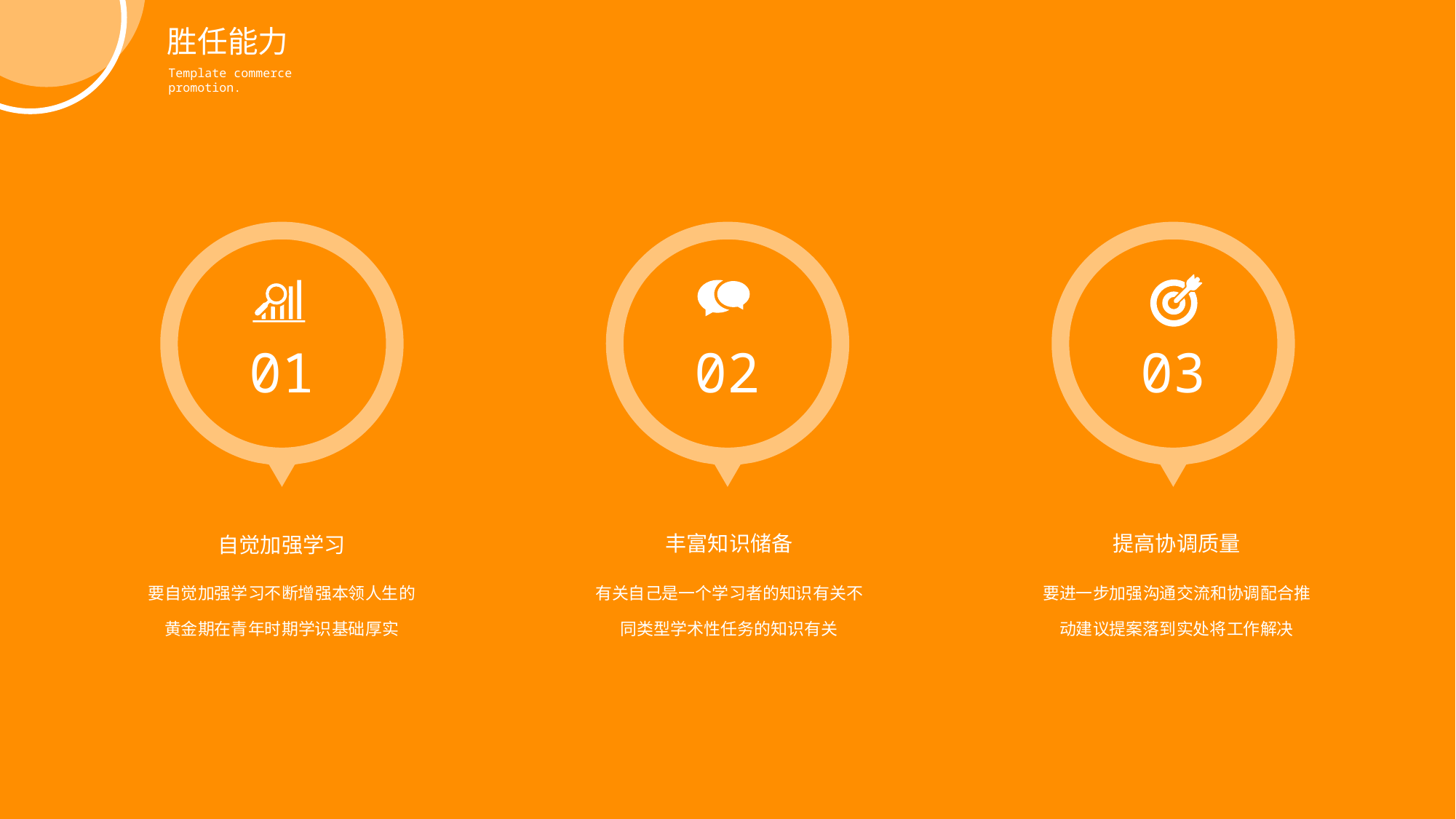

胜任能力
Template commerce promotion.

01
02
03
丰富知识储备
提高协调质量
自觉加强学习
要自觉加强学习不断增强本领人生的黄金期在青年时期学识基础厚实
有关自己是一个学习者的知识有关不同类型学术性任务的知识有关
要进一步加强沟通交流和协调配合推动建议提案落到实处将工作解决